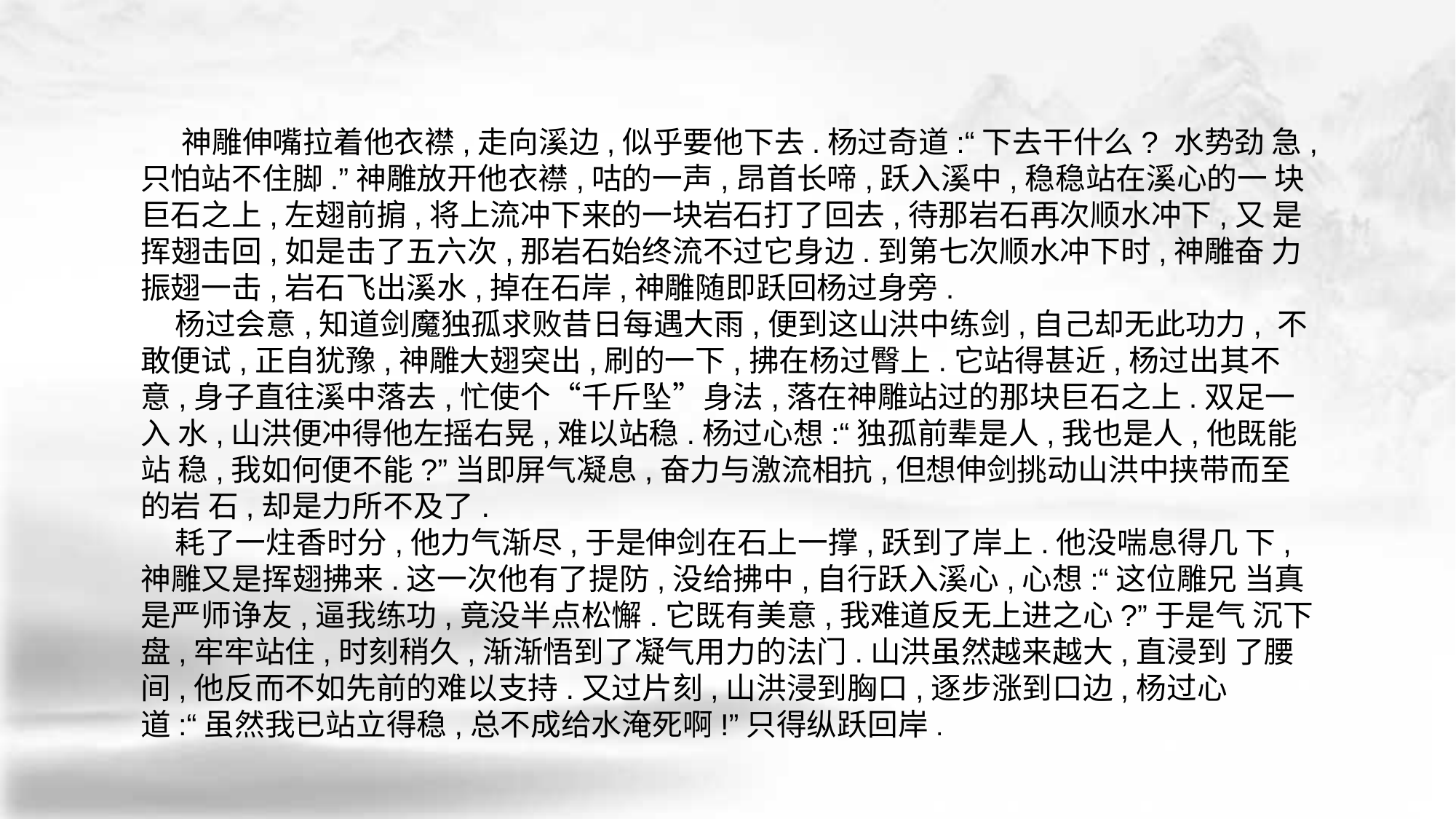

神雕伸嘴拉着他衣襟,走向溪边,似乎要他下去.杨过奇道:“下去干什么? 水势劲 急,只怕站不住脚.”神雕放开他衣襟,咕的一声,昂首长啼,跃入溪中,稳稳站在溪心的一 块巨石之上,左翅前掮,将上流冲下来的一块岩石打了回去,待那岩石再次顺水冲下,又 是挥翅击回,如是击了五六次,那岩石始终流不过它身边.到第七次顺水冲下时,神雕奋 力振翅一击,岩石飞出溪水,掉在石岸,神雕随即跃回杨过身旁.
    杨过会意,知道剑魔独孤求败昔日每遇大雨,便到这山洪中练剑,自己却无此功力, 不敢便试,正自犹豫,神雕大翅突出,刷的一下,拂在杨过臀上.它站得甚近,杨过出其不 意,身子直往溪中落去,忙使个“千斤坠”身法,落在神雕站过的那块巨石之上.双足一入 水,山洪便冲得他左摇右晃,难以站稳.杨过心想:“独孤前辈是人,我也是人,他既能站 稳,我如何便不能?”当即屏气凝息,奋力与激流相抗,但想伸剑挑动山洪中挟带而至的岩 石,却是力所不及了.
    耗了一炷香时分,他力气渐尽,于是伸剑在石上一撑,跃到了岸上.他没喘息得几 下,神雕又是挥翅拂来.这一次他有了提防,没给拂中,自行跃入溪心,心想:“这位雕兄 当真是严师诤友,逼我练功,竟没半点松懈.它既有美意,我难道反无上进之心?”于是气 沉下盘,牢牢站住,时刻稍久,渐渐悟到了凝气用力的法门.山洪虽然越来越大,直浸到 了腰间,他反而不如先前的难以支持.又过片刻,山洪浸到胸口,逐步涨到口边,杨过心 道:“虽然我已站立得稳,总不成给水淹死啊!”只得纵跃回岸.